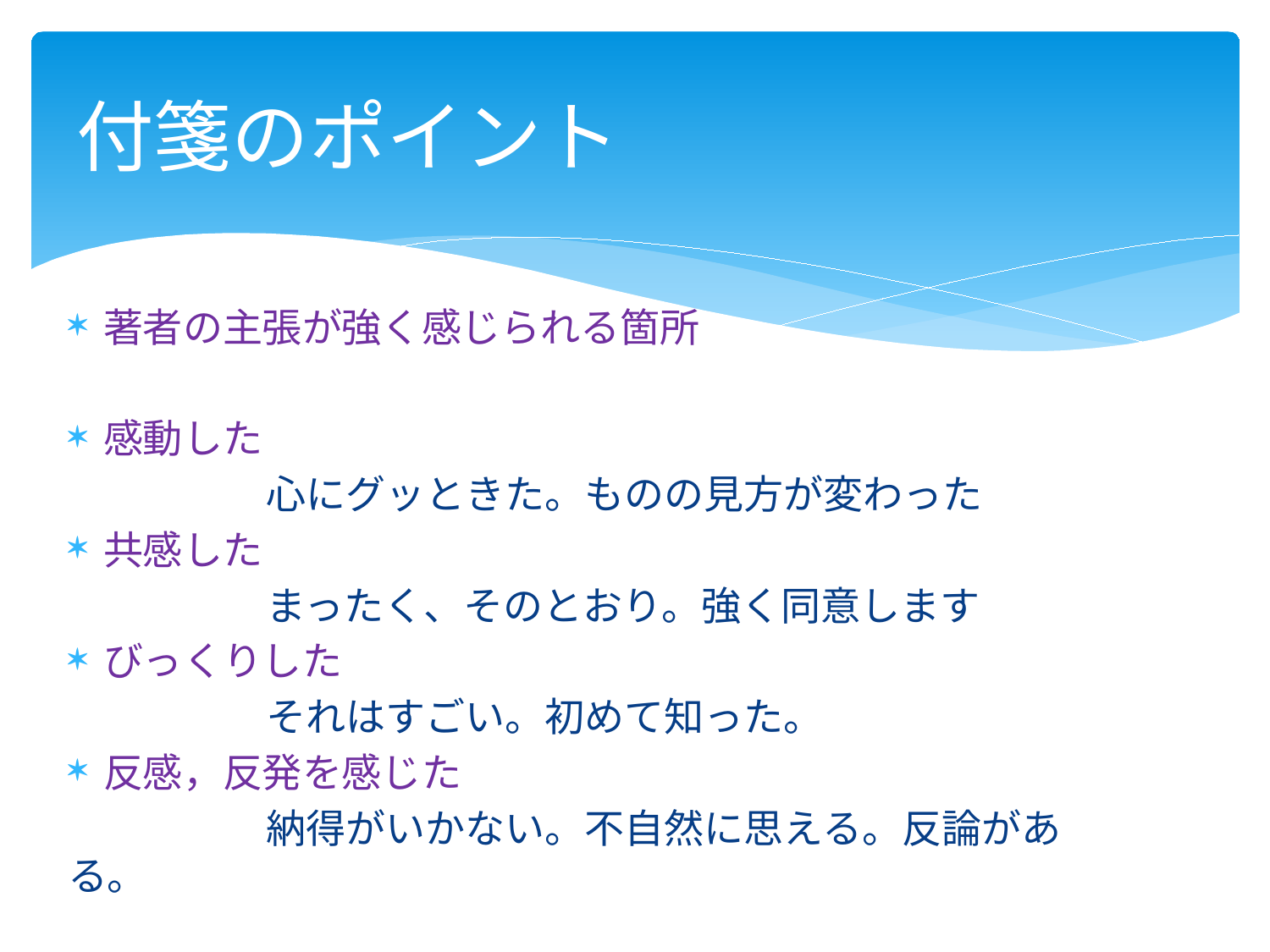

# 付箋のポイント
著者の主張が強く感じられる箇所

感動した
　　　　　心にグッときた。ものの見方が変わった
共感した
　　　　　まったく、そのとおり。強く同意します
びっくりした
　　　　　それはすごい。初めて知った。
反感，反発を感じた
　　　　　納得がいかない。不自然に思える。反論がある。